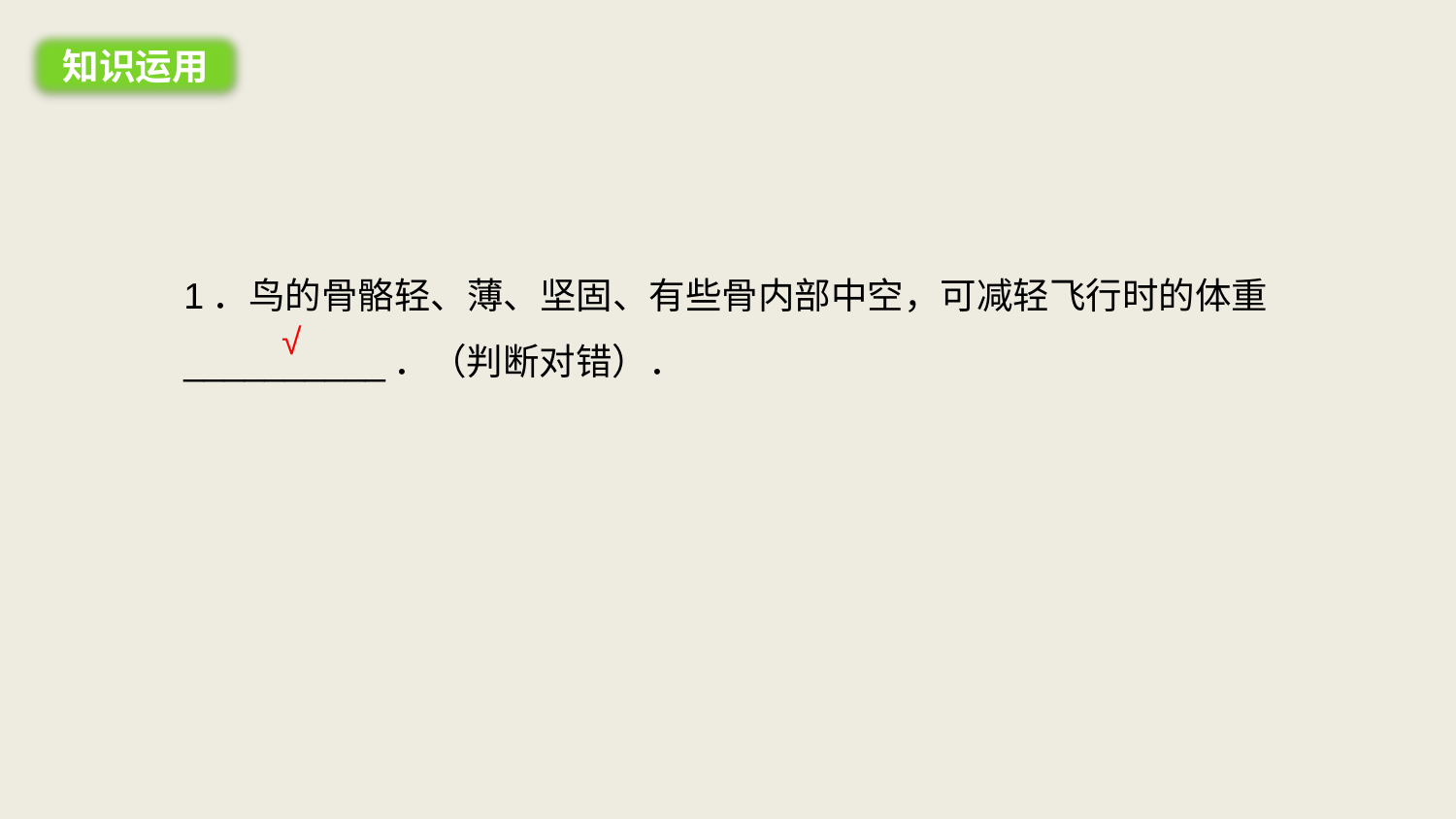

知识运用
1．鸟的骨骼轻、薄、坚固、有些骨内部中空，可减轻飞行时的体重
__________．（判断对错）．
√